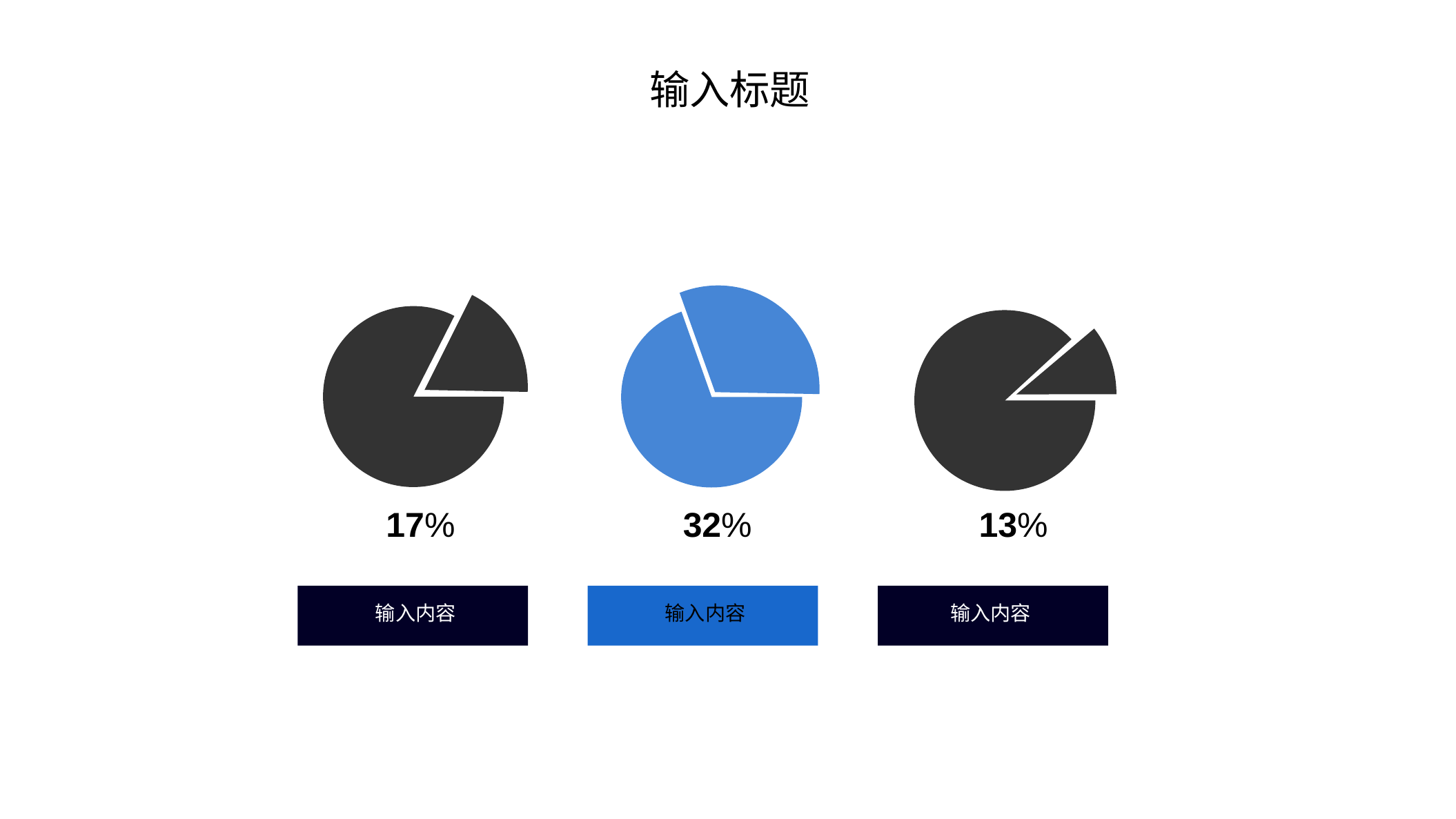

输入标题

32%
13%
17%

输入内容

输入内容

输入内容